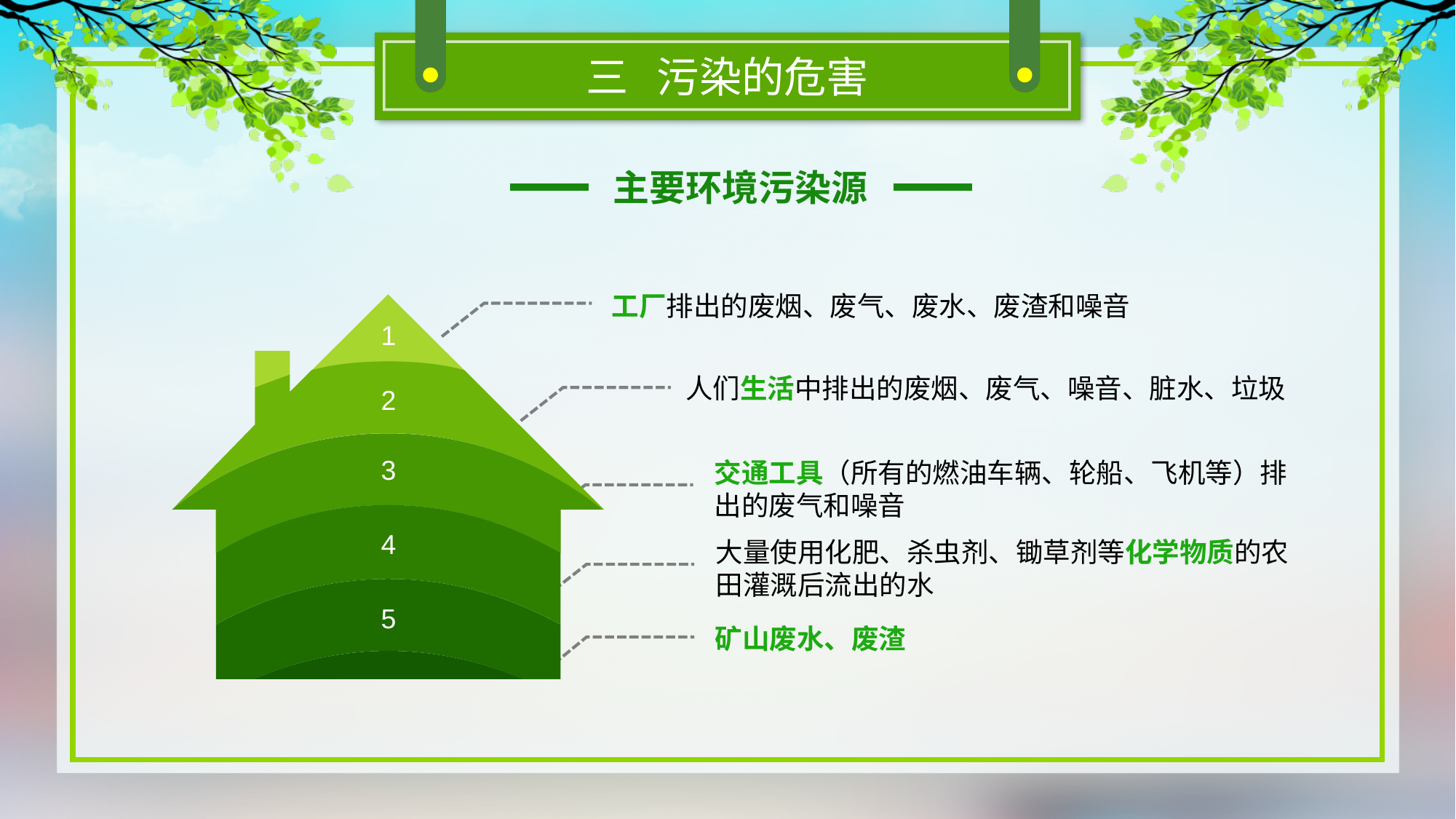

三   污染的危害
主要环境污染源
工厂排出的废烟、废气、废水、废渣和噪音

1

2
人们生活中排出的废烟、废气、噪音、脏水、垃圾

3
交通工具（所有的燃油车辆、轮船、飞机等）排出的废气和噪音

4
大量使用化肥、杀虫剂、锄草剂等化学物质的农田灌溉后流出的水

5
矿山废水、废渣